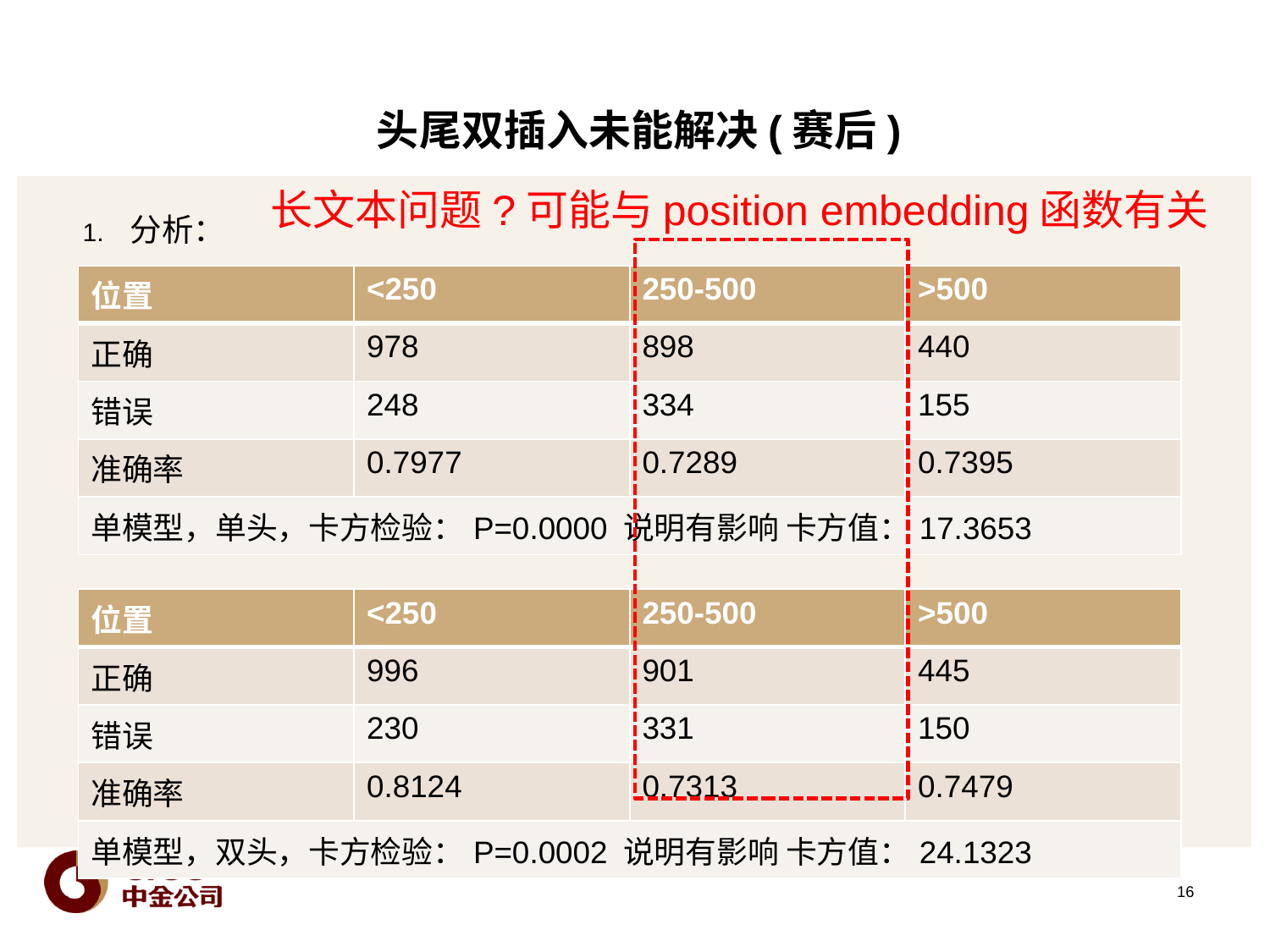

# 头尾双插入未能解决(赛后)

长文本问题?可能与position embedding函数有关
分析：

结果：

| 位置 | <250 | 250-500 | >500 |
| --- | --- | --- | --- |
| 正确 | 978 | 898 | 440 |
| 错误 | 248 | 334 | 155 |
| 准确率 | 0.7977 | 0.7289 | 0.7395 |
| 单模型，单头，卡方检验：P=0.0000 说明有影响 卡方值：17.3653 |  |  |  |
| 位置 | <250 | 250-500 | >500 |
| --- | --- | --- | --- |
| 正确 | 996 | 901 | 445 |
| 错误 | 230 | 331 | 150 |
| 准确率 | 0.8124 | 0.7313 | 0.7479 |
| 单模型，双头，卡方检验：P=0.0002 说明有影响 卡方值：24.1323 |  |  |  |